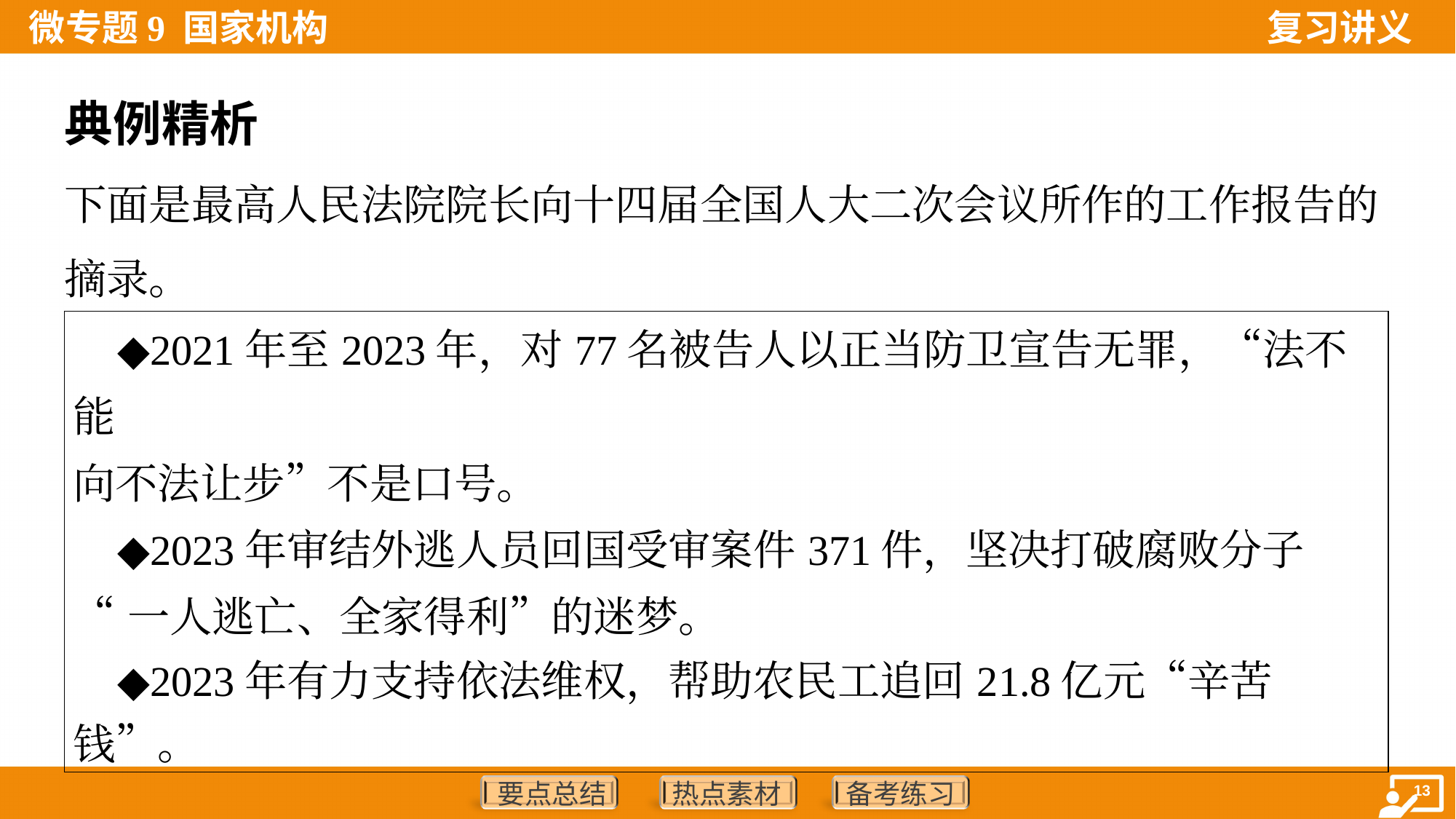

典例精析
下面是最高人民法院院长向十四届全国人大二次会议所作的工作报告的
摘录。
| ◆2021年至2023年，对77名被告人以正当防卫宣告无罪，“法不能 向不法让步”不是口号。 ◆2023年审结外逃人员回国受审案件371件，坚决打破腐败分子 “一人逃亡、全家得利”的迷梦。 ◆2023年有力支持依法维权，帮助农民工追回21.8亿元“辛苦钱”。 |
| --- |